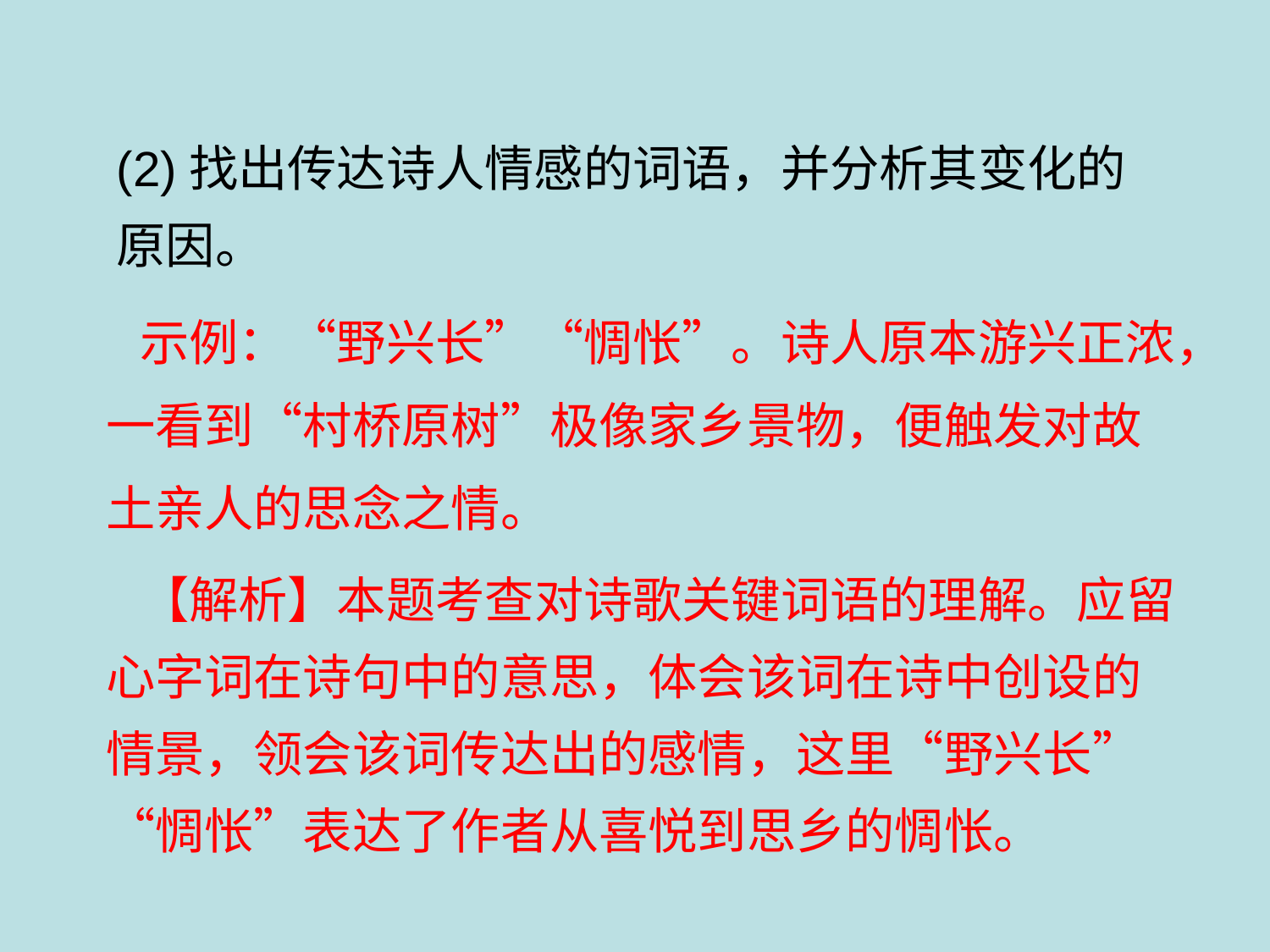

(2)找出传达诗人情感的词语，并分析其变化的原因。
  示例：“野兴长”“惆怅”。诗人原本游兴正浓，一看到“村桥原树”极像家乡景物，便触发对故土亲人的思念之情。
  【解析】本题考查对诗歌关键词语的理解。应留心字词在诗句中的意思，体会该词在诗中创设的情景，领会该词传达出的感情，这里“野兴长”“惆怅”表达了作者从喜悦到思乡的惆怅。